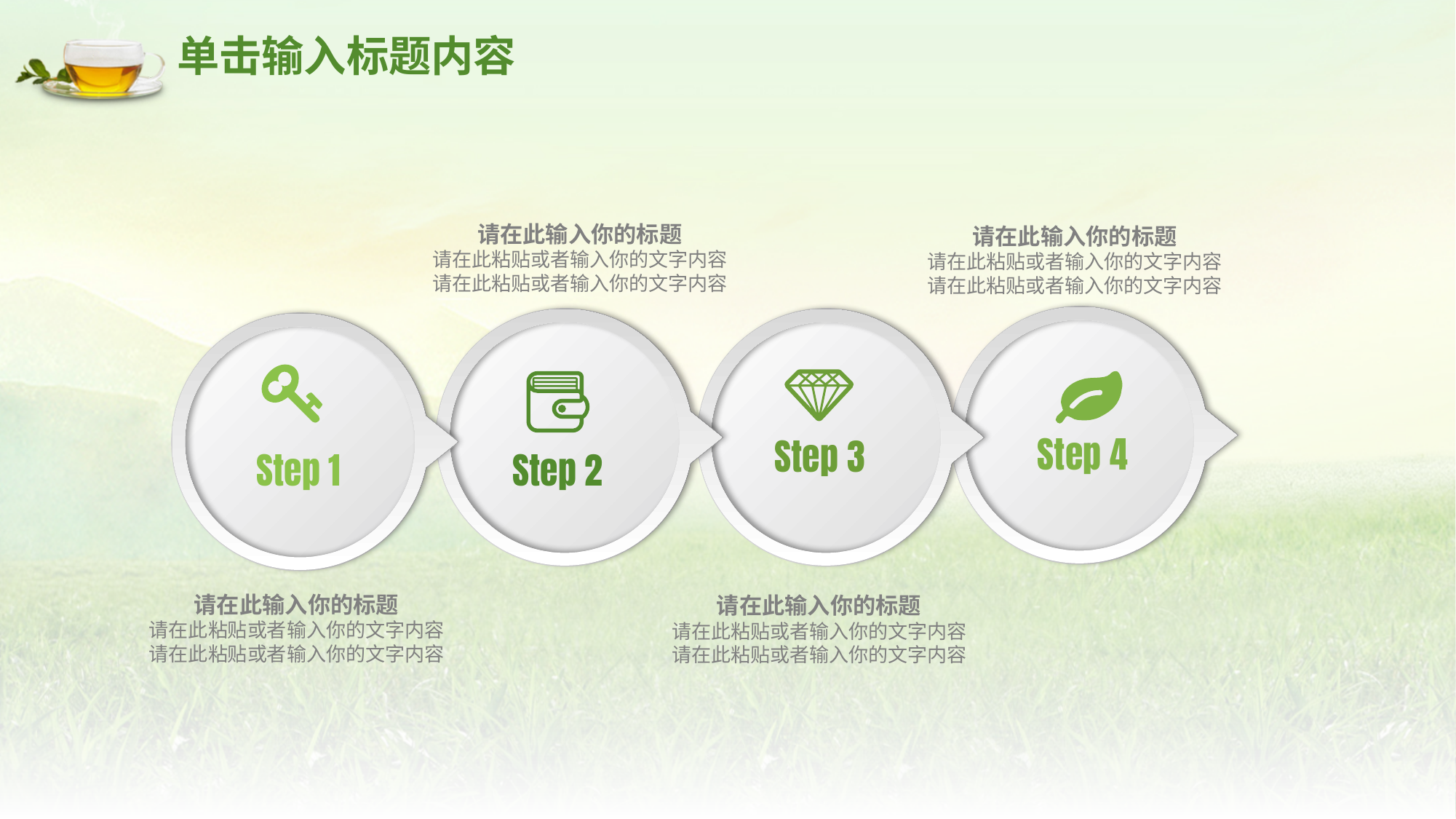

# 单击输入标题内容
请在此输入你的标题
请在此粘贴或者输入你的文字内容
请在此粘贴或者输入你的文字内容
请在此输入你的标题
请在此粘贴或者输入你的文字内容
请在此粘贴或者输入你的文字内容

Step 4
Step 3
Step 1
Step 2
请在此输入你的标题
请在此粘贴或者输入你的文字内容
请在此粘贴或者输入你的文字内容
请在此输入你的标题
请在此粘贴或者输入你的文字内容
请在此粘贴或者输入你的文字内容